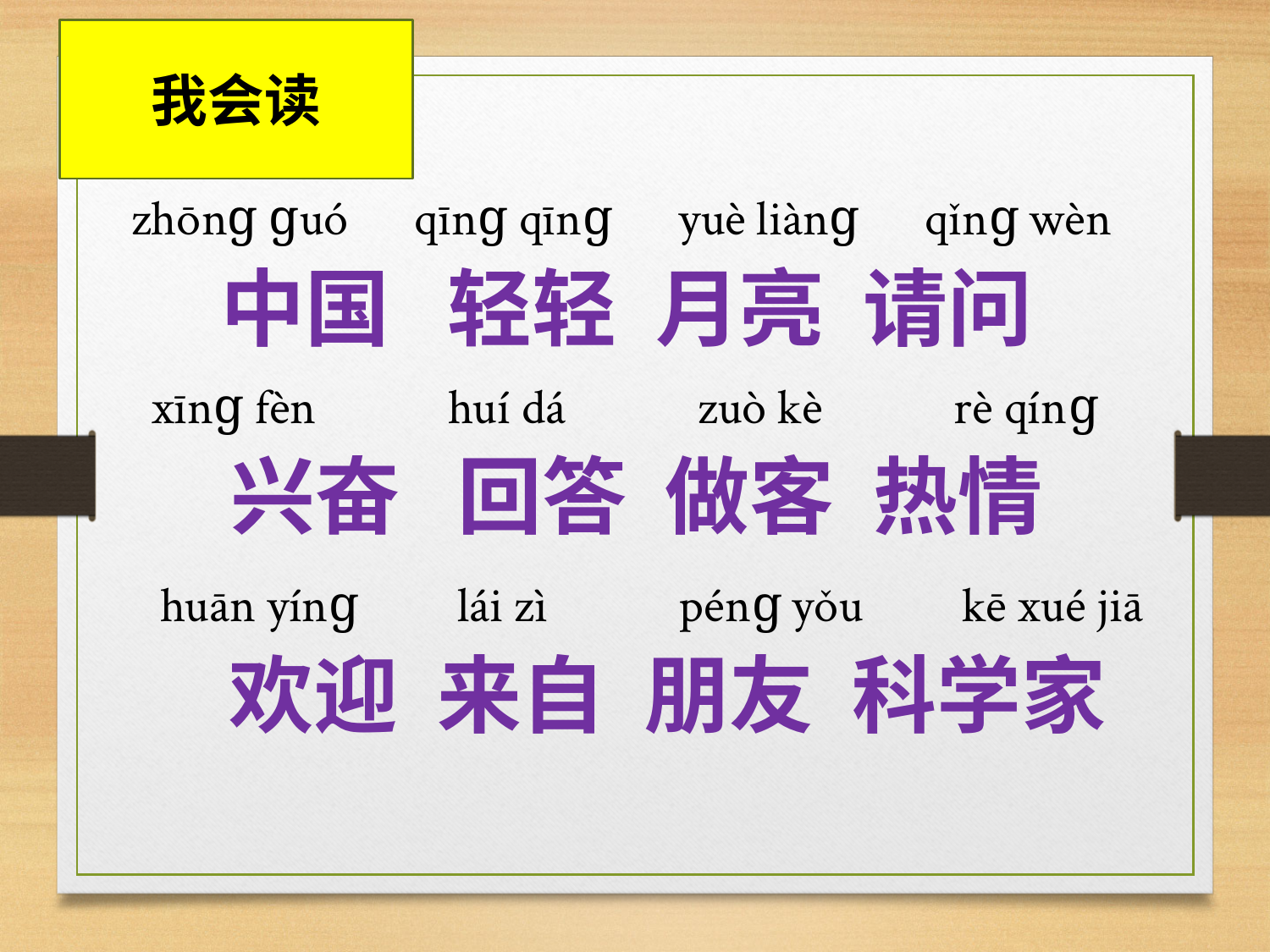

# 我会读
zhōnɡ ɡuó      qīnɡ qīnɡ      yuè liànɡ      qǐnɡ wèn
中国   轻轻  月亮  请问

xīnɡ fèn            huí dá            zuò kè            rè qínɡ
兴奋   回答  做客  热情
 huān yínɡ         lái zì            pénɡ yǒu         kē xué jiā
欢迎  来自  朋友  科学家